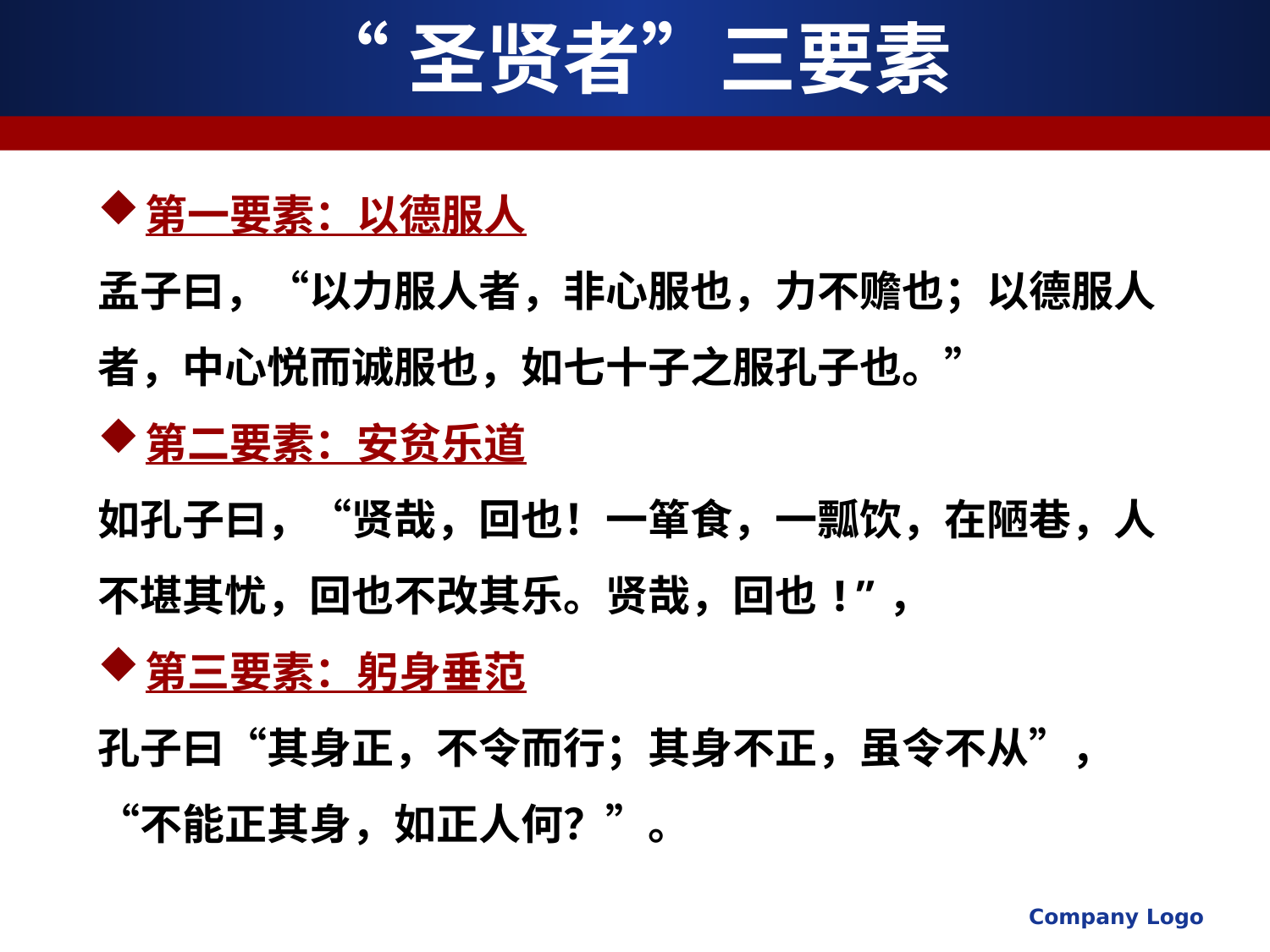

# “圣贤者”三要素
第一要素：以德服人
孟子曰，“以力服人者，非心服也，力不赡也；以德服人者，中心悦而诚服也，如七十子之服孔子也。”
第二要素：安贫乐道
如孔子曰，“贤哉，回也！一箪食，一瓢饮，在陋巷，人不堪其忧，回也不改其乐。贤哉，回也!”，
第三要素：躬身垂范
孔子曰“其身正，不令而行；其身不正，虽令不从”，“不能正其身，如正人何？”。
Company Logo